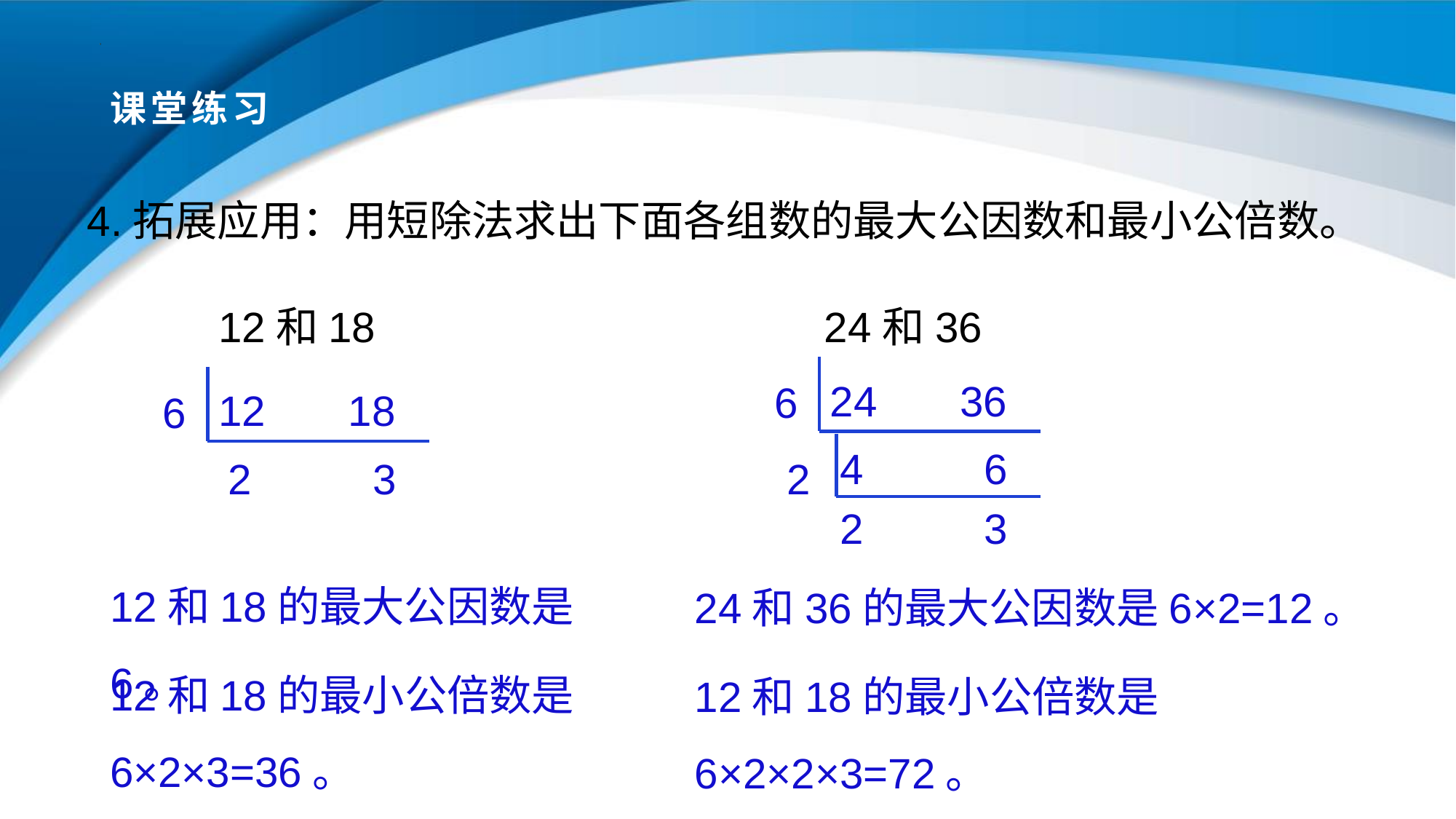

# 课堂练习
4.拓展应用：用短除法求出下面各组数的最大公因数和最小公倍数。
12和18                                      24和36
24       36
6
12       18
6
4
6
2
3
2
2
3
12和18的最大公因数是6。
24和36的最大公因数是6×2=12。
12和18的最小公倍数是6×2×3=36。
12和18的最小公倍数是6×2×2×3=72。